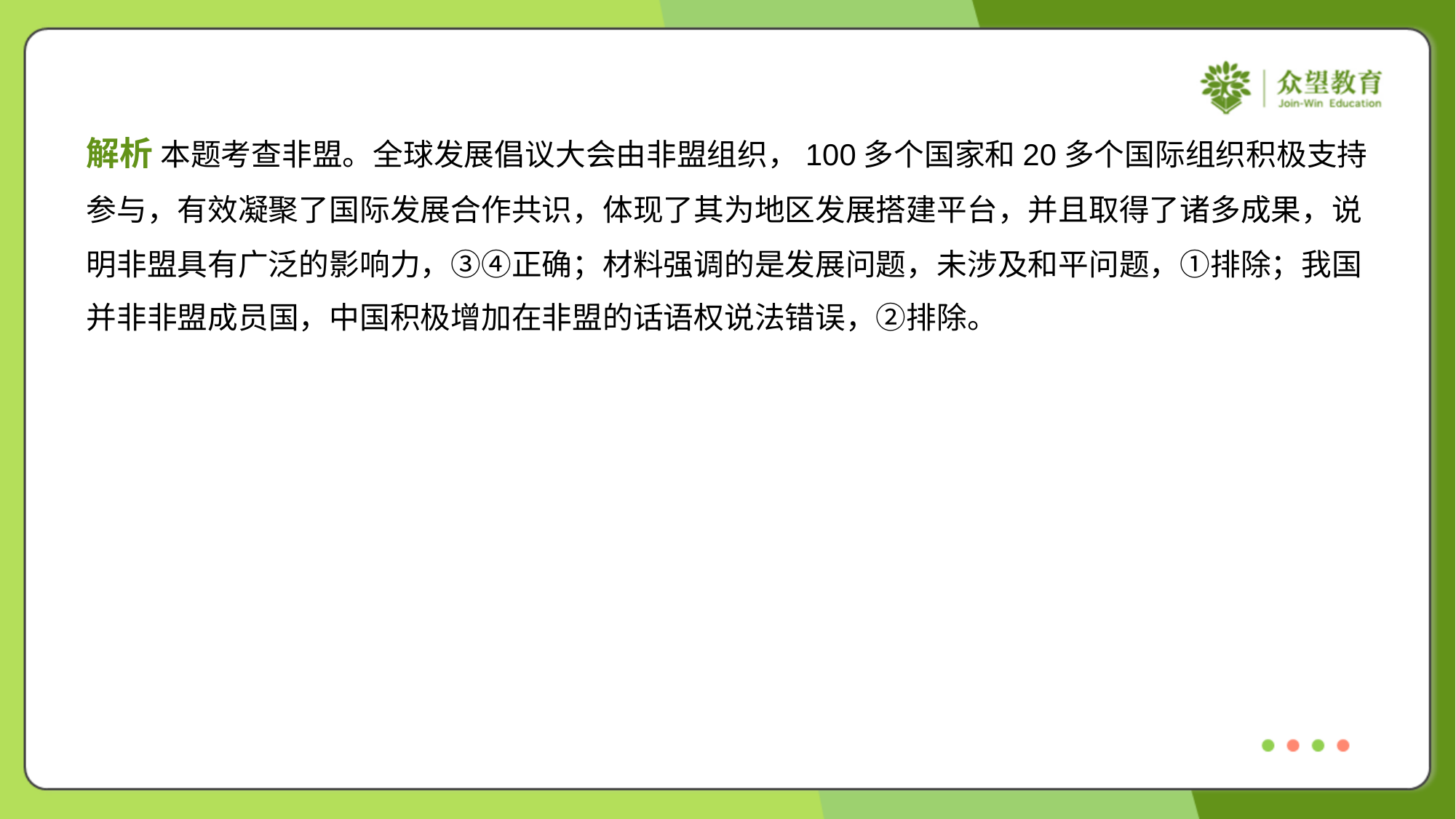

解析 本题考查非盟。全球发展倡议大会由非盟组织，100多个国家和20多个国际组织积极支持
参与，有效凝聚了国际发展合作共识，体现了其为地区发展搭建平台，并且取得了诸多成果，说
明非盟具有广泛的影响力，③④正确；材料强调的是发展问题，未涉及和平问题，①排除；我国
并非非盟成员国，中国积极增加在非盟的话语权说法错误，②排除。